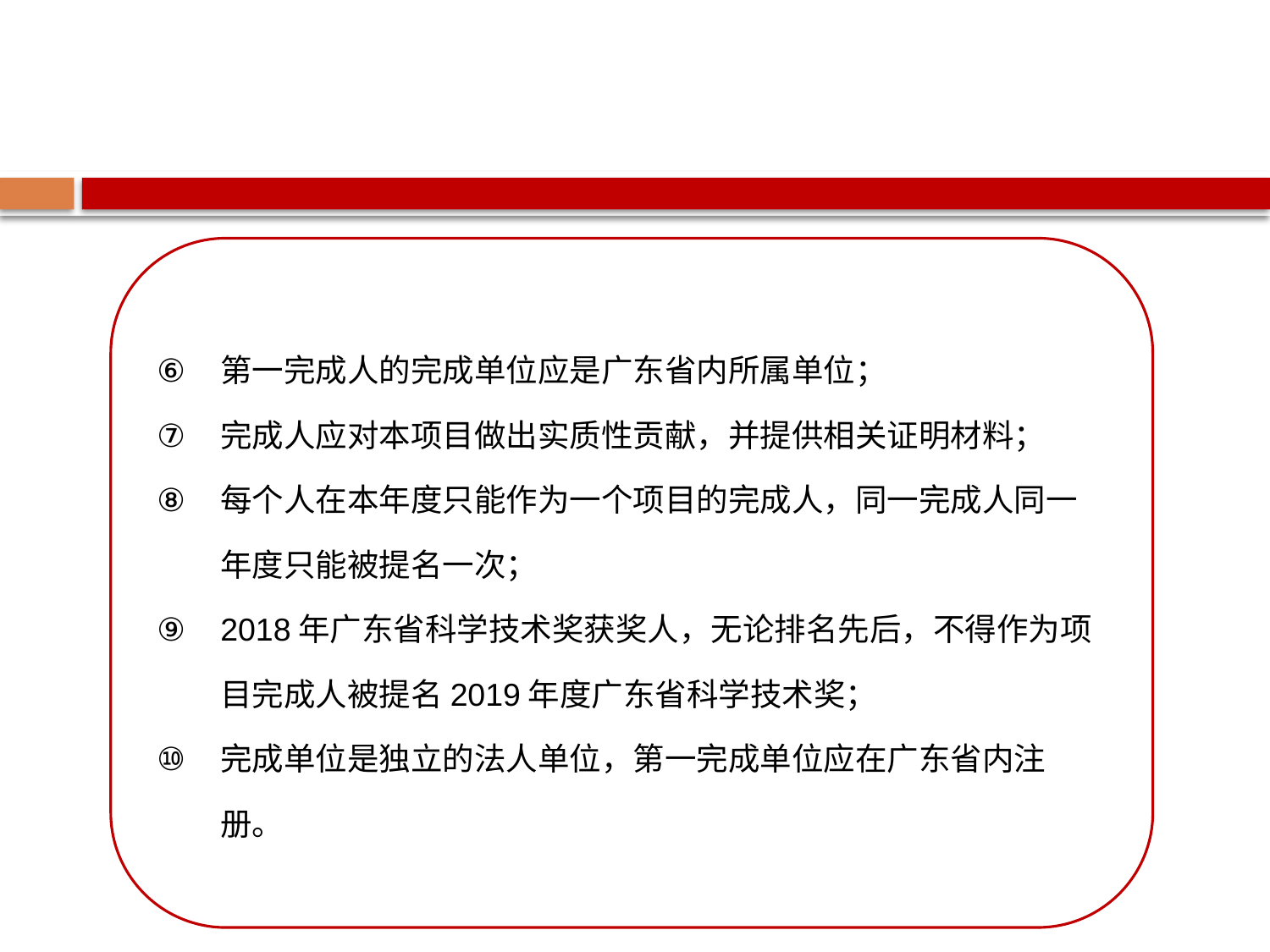

第一完成人的完成单位应是广东省内所属单位；
完成人应对本项目做出实质性贡献，并提供相关证明材料；
每个人在本年度只能作为一个项目的完成人，同一完成人同一年度只能被提名一次；
2018年广东省科学技术奖获奖人，无论排名先后，不得作为项目完成人被提名2019年度广东省科学技术奖；
完成单位是独立的法人单位，第一完成单位应在广东省内注册。